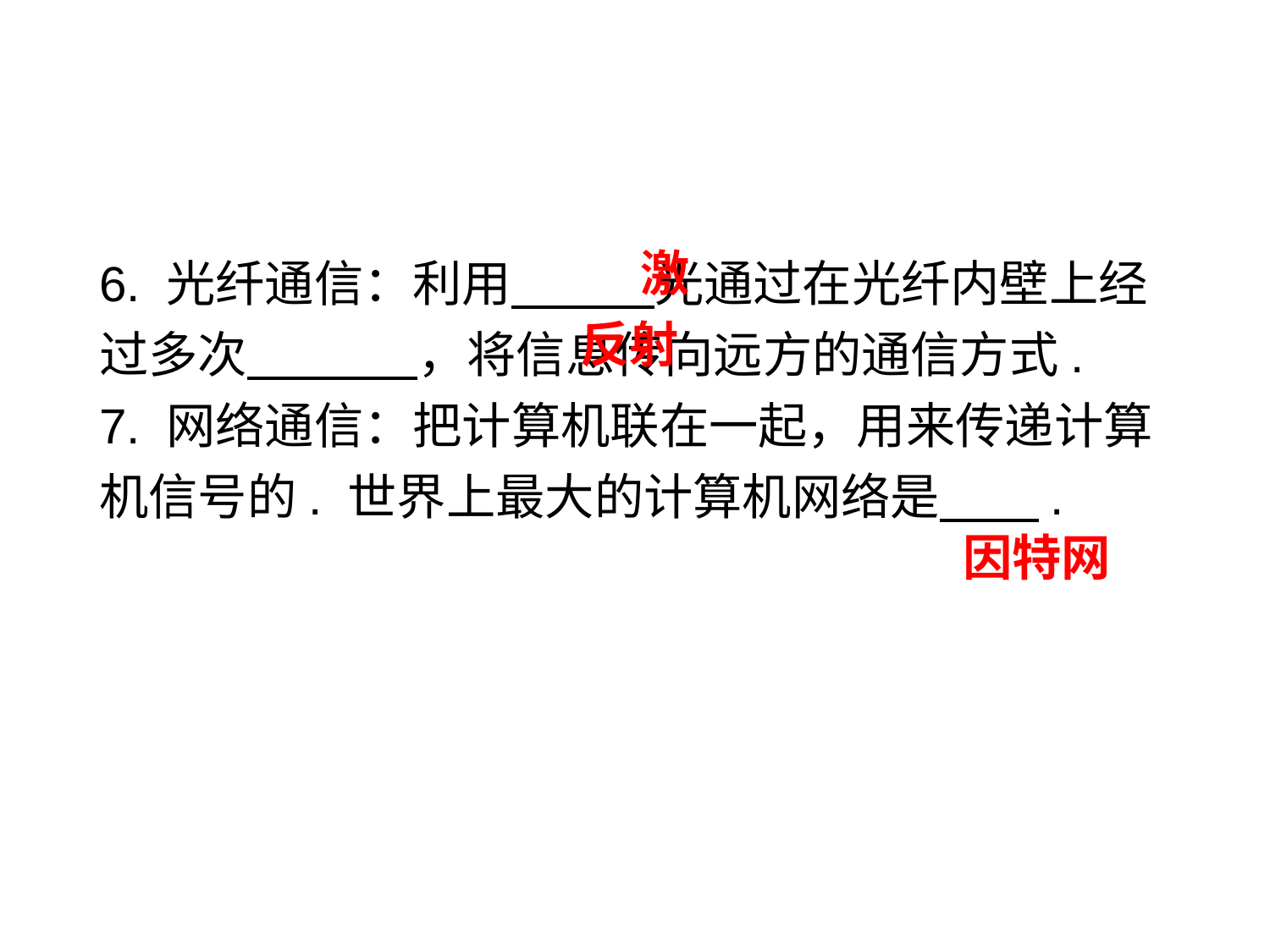

激
6. 光纤通信：利用             光通过在光纤内壁上经过多次           　，将信息传向远方的通信方式.
7. 网络通信：把计算机联在一起，用来传递计算机信号的. 世界上最大的计算机网络是         .
反射
因特网